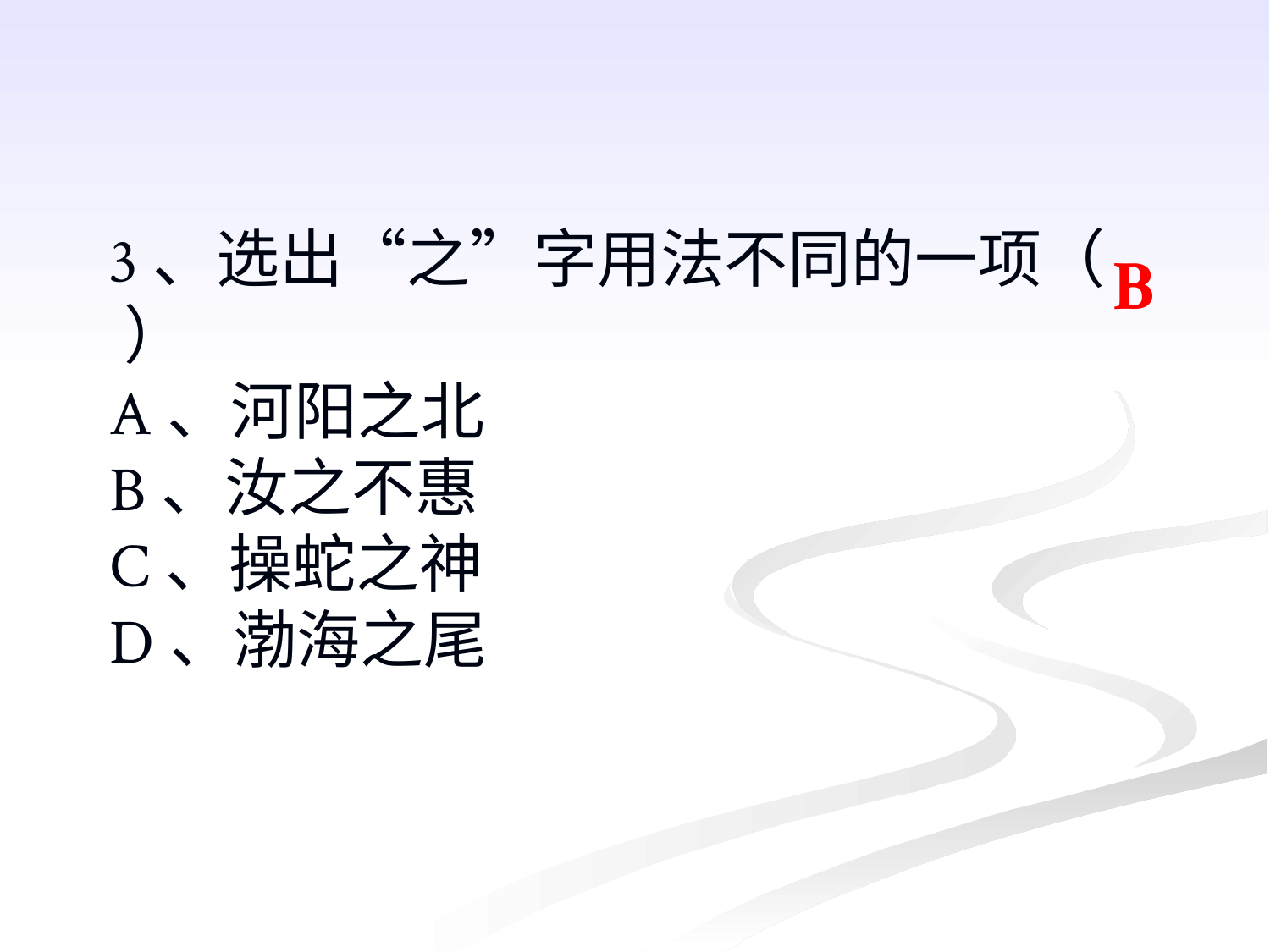

#
3、选出“之”字用法不同的一项（      ）
A、河阳之北
B、汝之不惠
C、操蛇之神
D、渤海之尾

B